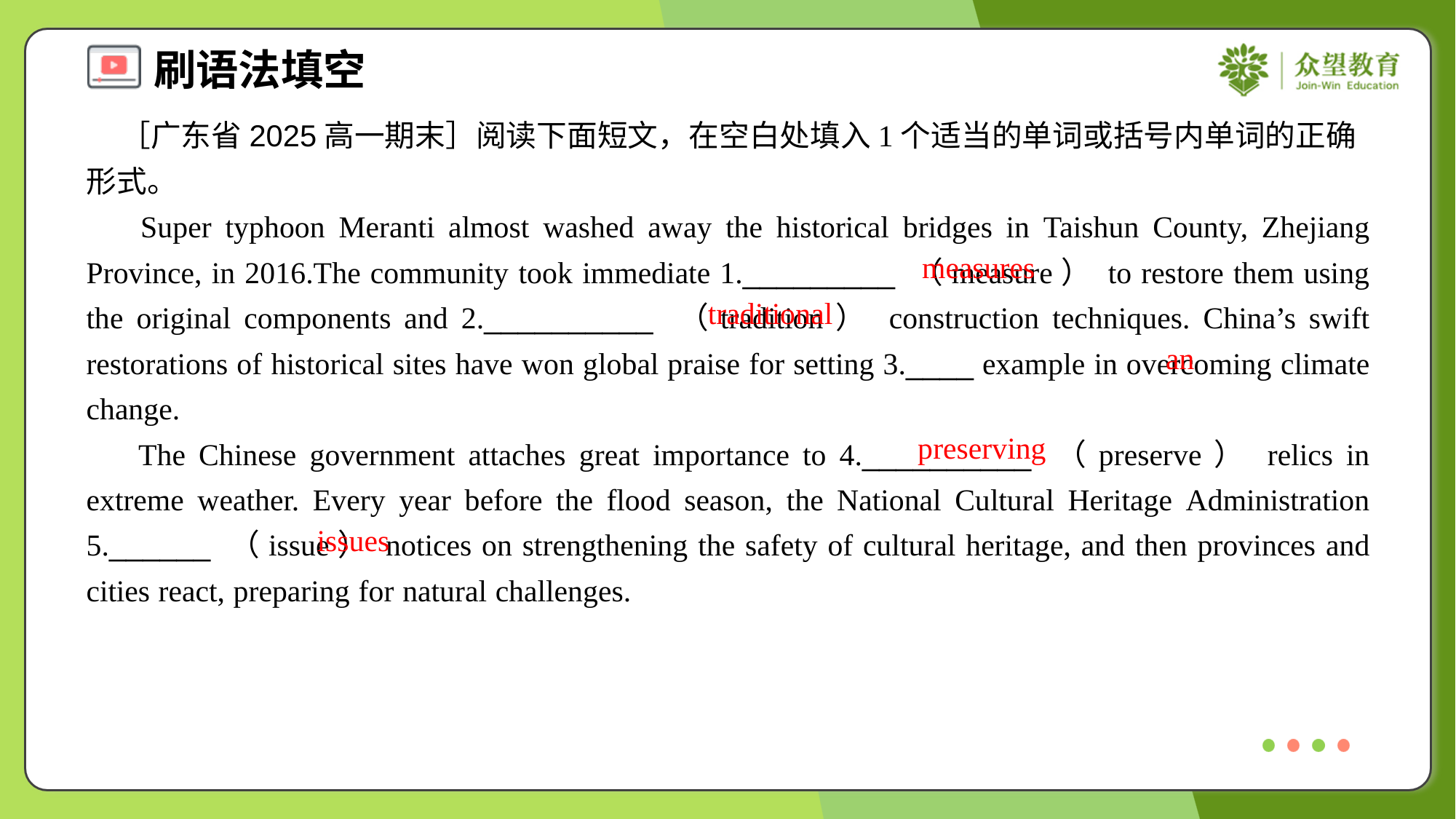

［广东省2025高一期末］阅读下面短文，在空白处填入1个适当的单词或括号内单词的正确形式。
    Super typhoon Meranti almost washed away the historical bridges in Taishun County, Zhejiang Province, in 2016.The community took immediate 1._________ （measure） to restore them using the original components and 2.__________ （tradition） construction techniques. China’s swift restorations of historical sites have won global praise for setting 3.____ example in overcoming climate change.
    The Chinese government attaches great importance to 4.__________ （preserve） relics in extreme weather. Every year before the flood season, the National Cultural Heritage Administration 5.______ （issue） notices on strengthening the safety of cultural heritage, and then provinces and cities react, preparing for natural challenges.
measures
traditional
an
preserving
issues